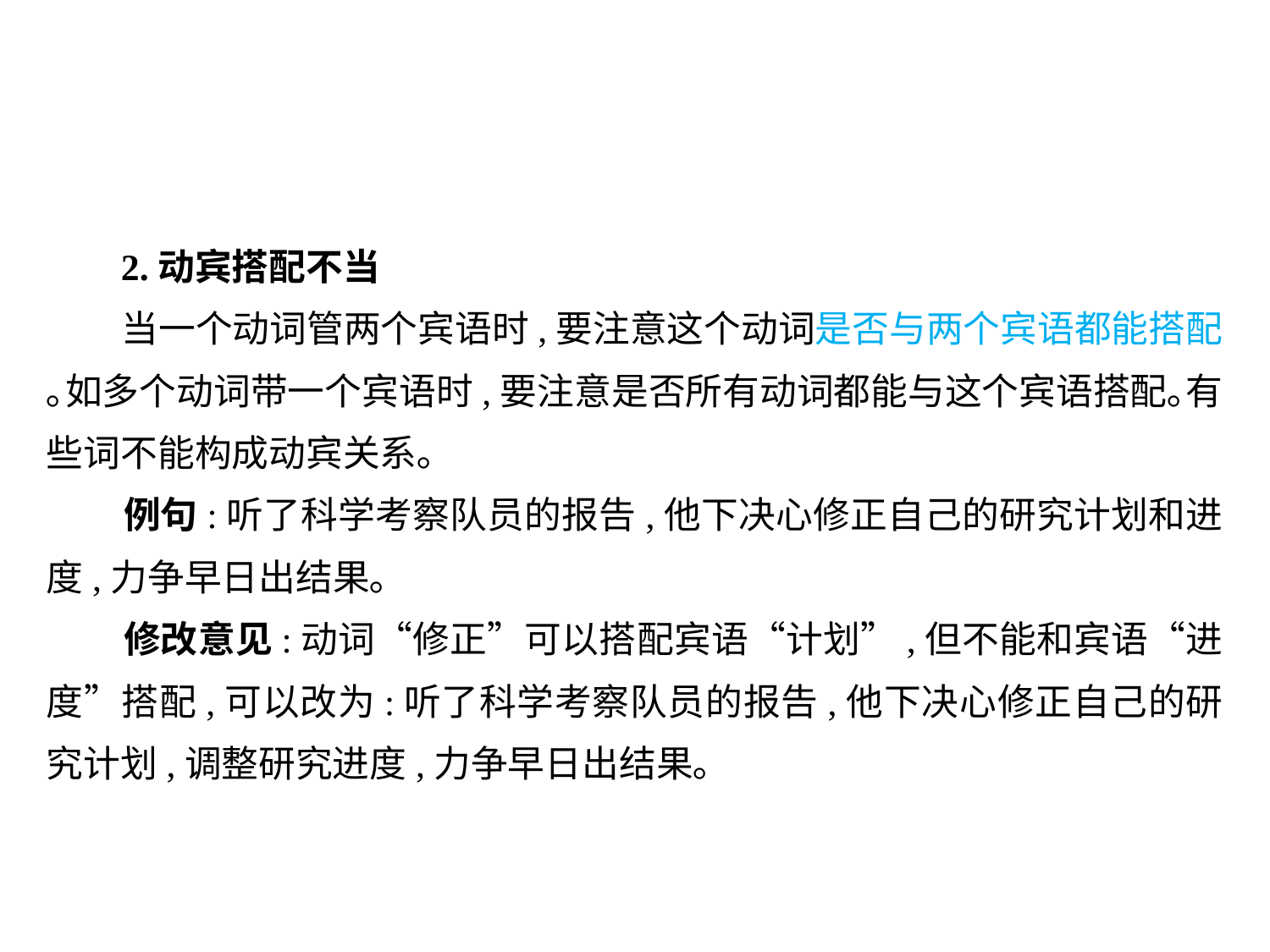

2.动宾搭配不当
        当一个动词管两个宾语时,要注意这个动词是否与两个宾语都能搭配｡如多个动词带一个宾语时,要注意是否所有动词都能与这个宾语搭配｡有些词不能构成动宾关系｡
        例句:听了科学考察队员的报告,他下决心修正自己的研究计划和进度,力争早日出结果｡
        修改意见:动词“修正”可以搭配宾语“计划”,但不能和宾语“进度”搭配,可以改为:听了科学考察队员的报告,他下决心修正自己的研究计划,调整研究进度,力争早日出结果｡